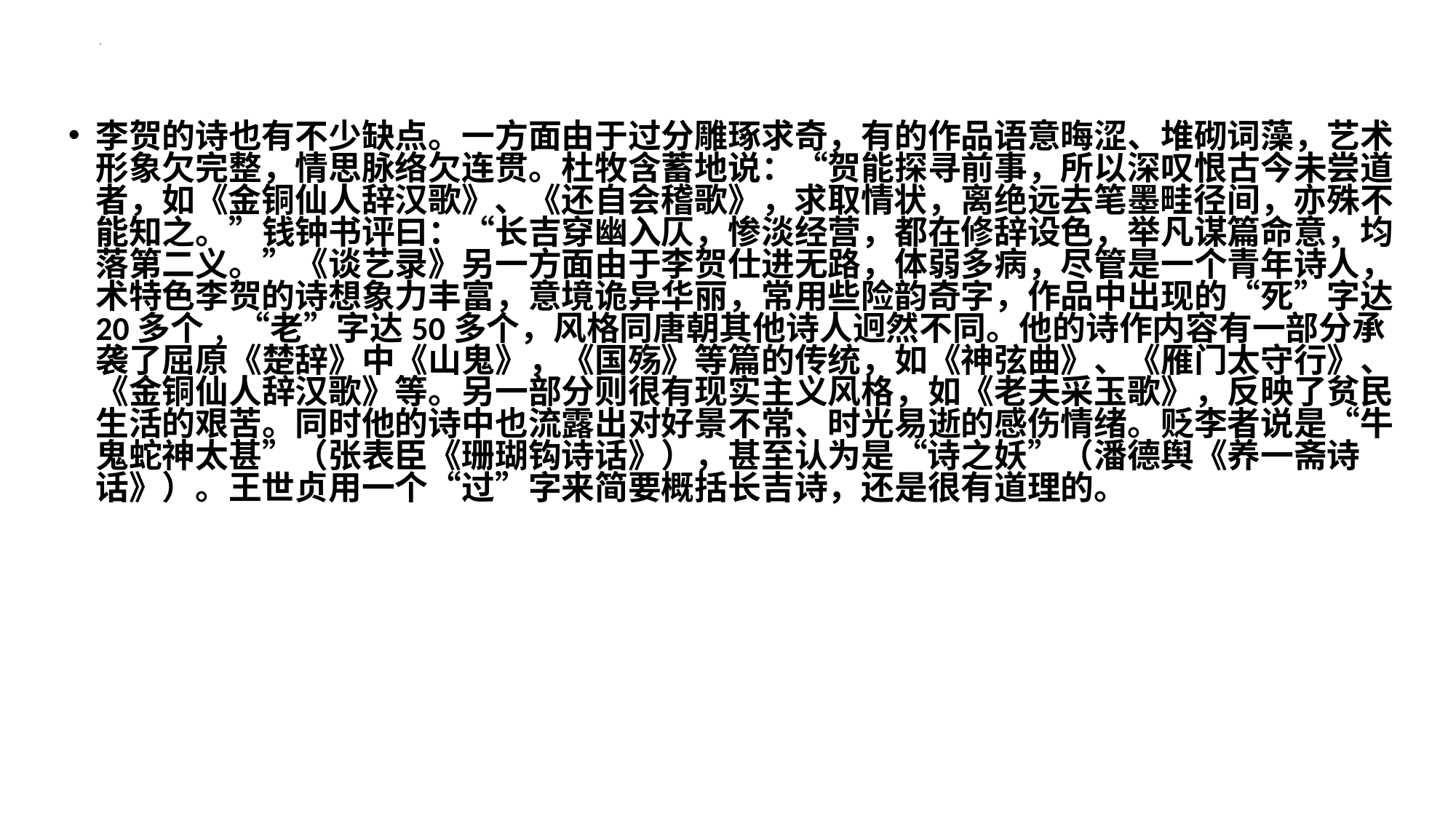

李贺的诗也有不少缺点。一方面由于过分雕琢求奇，有的作品语意晦涩、堆砌词藻，艺术形象欠完整，情思脉络欠连贯。杜牧含蓄地说：“贺能探寻前事，所以深叹恨古今未尝道者，如《金铜仙人辞汉歌》、《还自会稽歌》，求取情状，离绝远去笔墨畦径间，亦殊不能知之。”钱钟书评曰：“长吉穿幽入仄，惨淡经营，都在修辞设色，举凡谋篇命意，均落第二义。”《谈艺录》另一方面由于李贺仕进无路，体弱多病，尽管是一个青年诗人，术特色李贺的诗想象力丰富，意境诡异华丽，常用些险韵奇字，作品中出现的“死”字达20多个﹐“老”字达50多个，风格同唐朝其他诗人迥然不同。他的诗作内容有一部分承袭了屈原《楚辞》中《山鬼》，《国殇》等篇的传统，如《神弦曲》、《雁门太守行》、《金铜仙人辞汉歌》等。另一部分则很有现实主义风格，如《老夫采玉歌》，反映了贫民生活的艰苦。同时他的诗中也流露出对好景不常、时光易逝的感伤情绪。贬李者说是“牛鬼蛇神太甚”（张表臣《珊瑚钩诗话》），甚至认为是“诗之妖”（潘德舆《养一斋诗话》）。王世贞用一个“过”字来简要概括长吉诗，还是很有道理的。